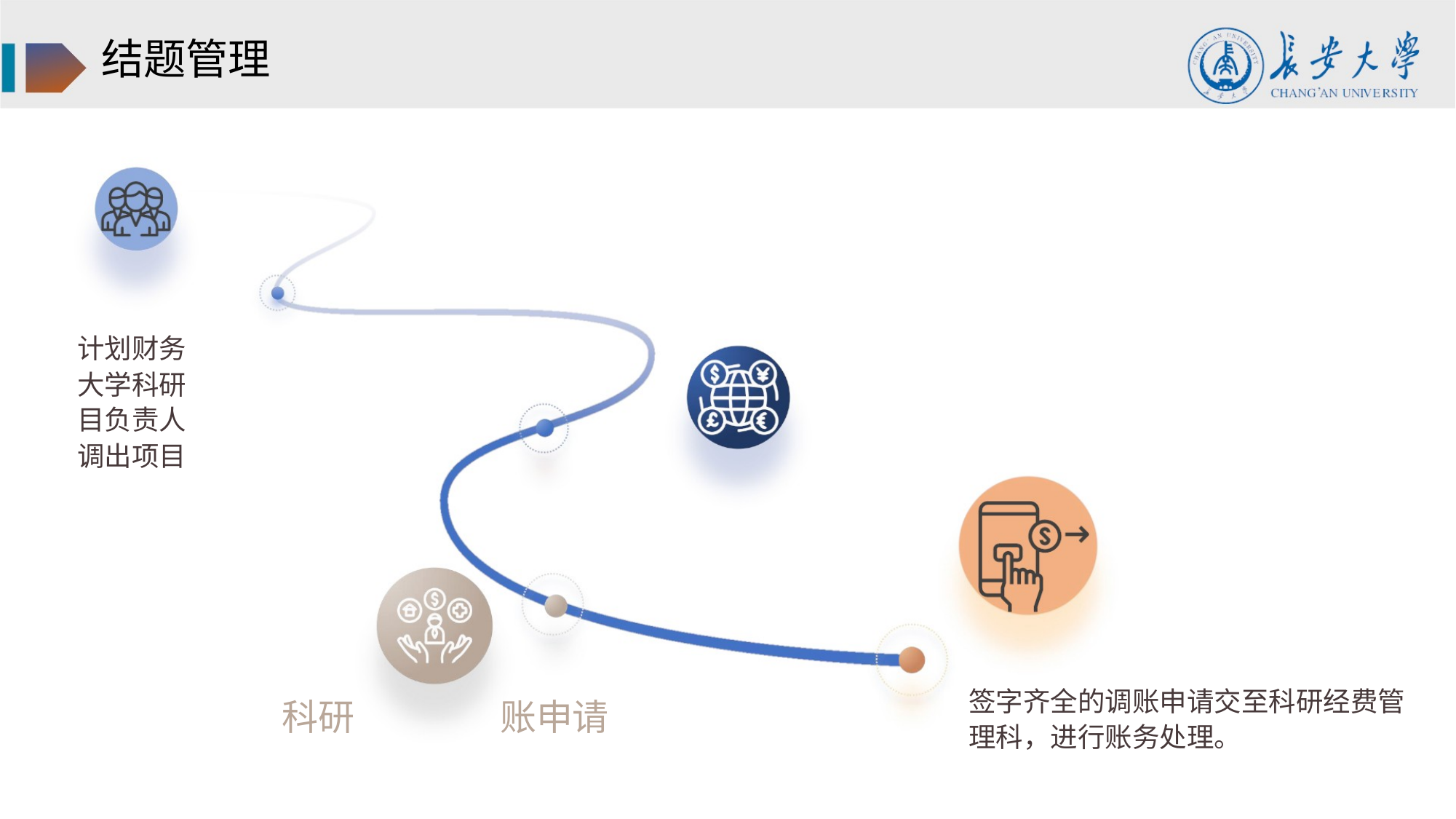

结题管理
计划财务
大学科研
目负责人
调出项目
签字齐全的调账申请交至科研经费管
理科，进行账务处理。
科研
账申请